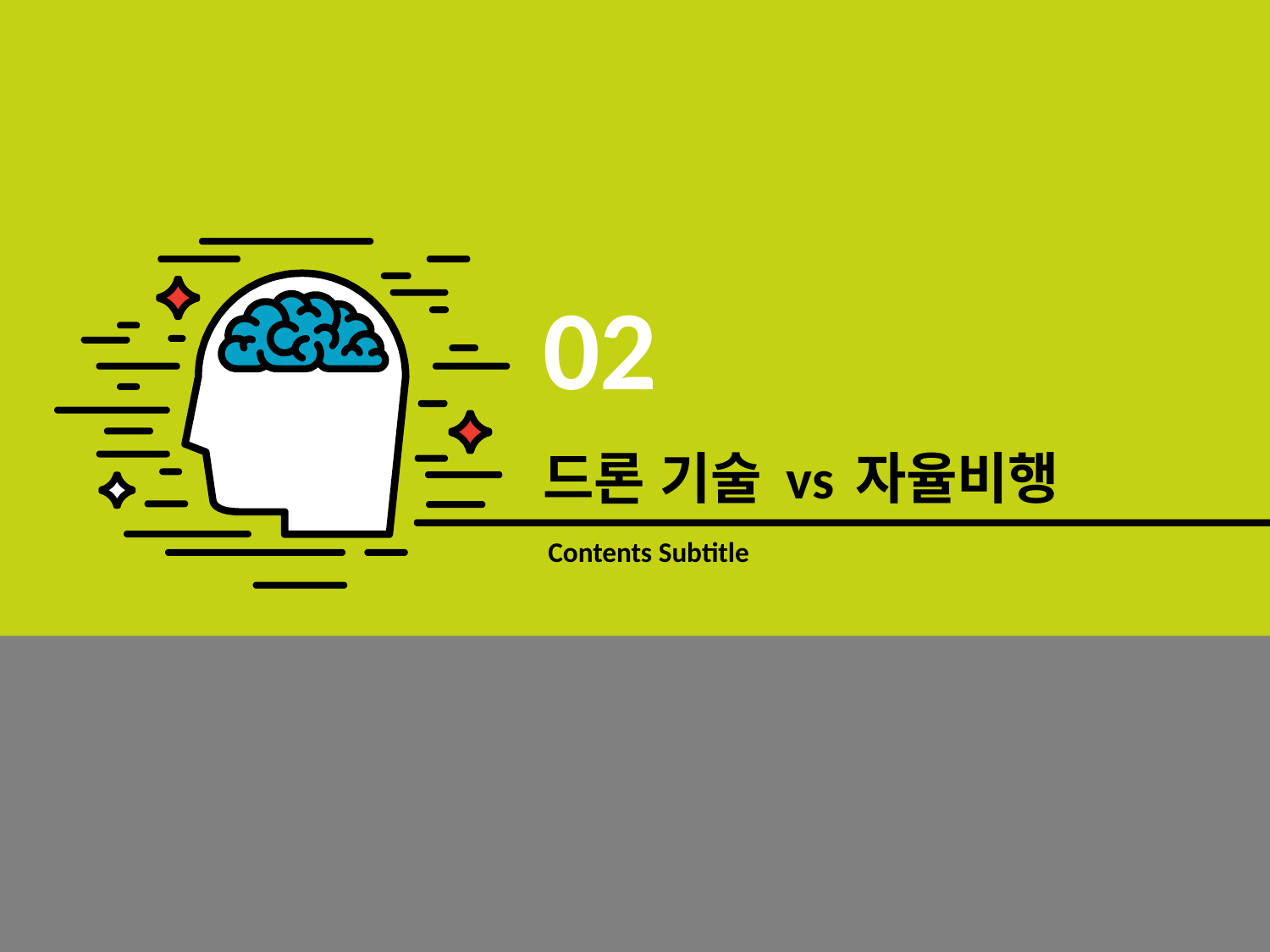

02
드론 기술 vs 자율비행
# Contents Subtitle